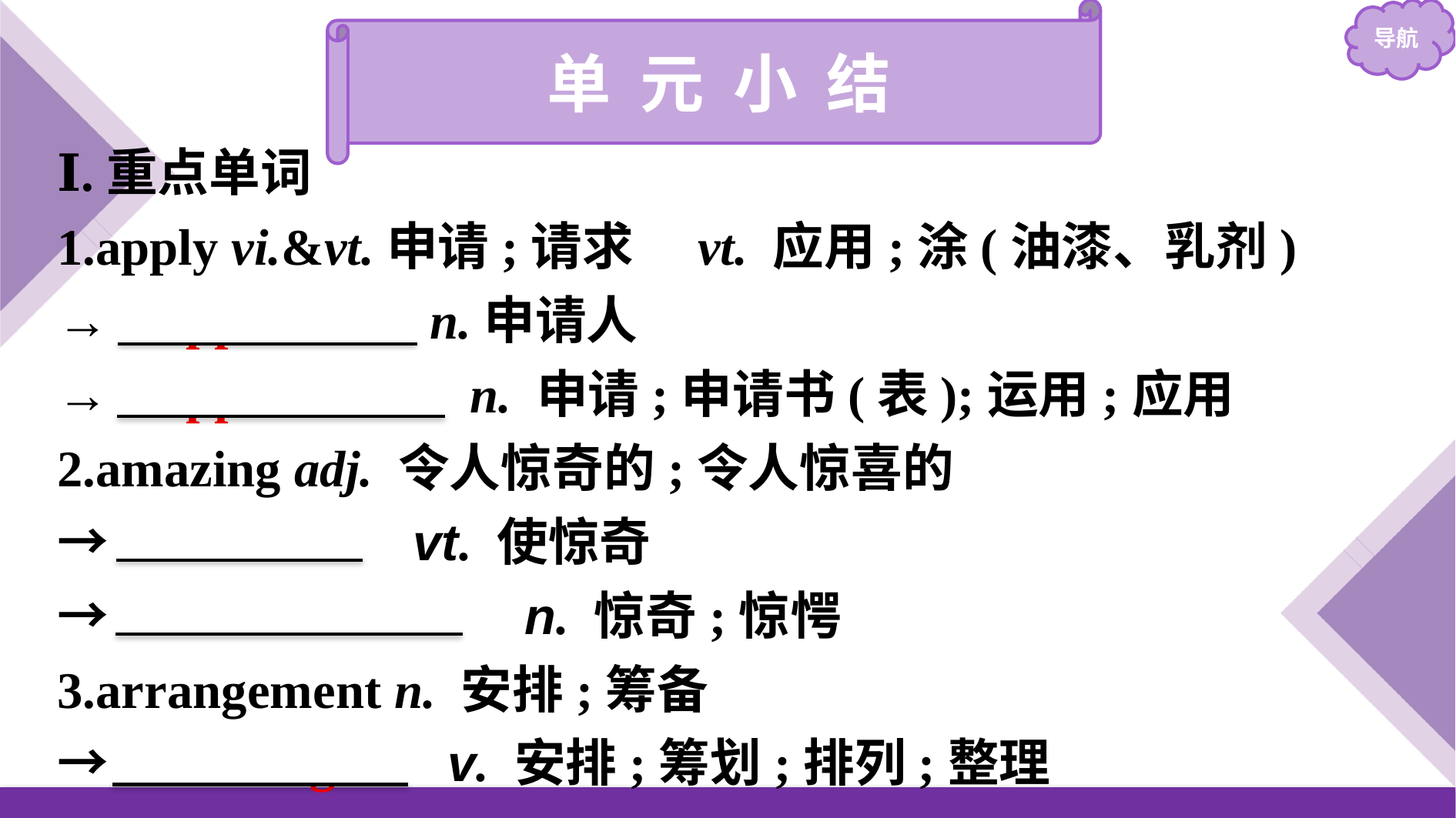

单  元  小  结
Ⅰ.重点单词
1.apply vi.&vt.申请;请求　vt. 应用;涂(油漆、乳剂)
→    applicant     n.申请人
→    application     n. 申请;申请书(表);运用;应用
2.amazing adj. 令人惊奇的;令人惊喜的
→　amaze　 vt. 使惊奇
→　amazement　 n. 惊奇;惊愕
3.arrangement n. 安排;筹备
→　arrange　 v. 安排;筹划;排列;整理